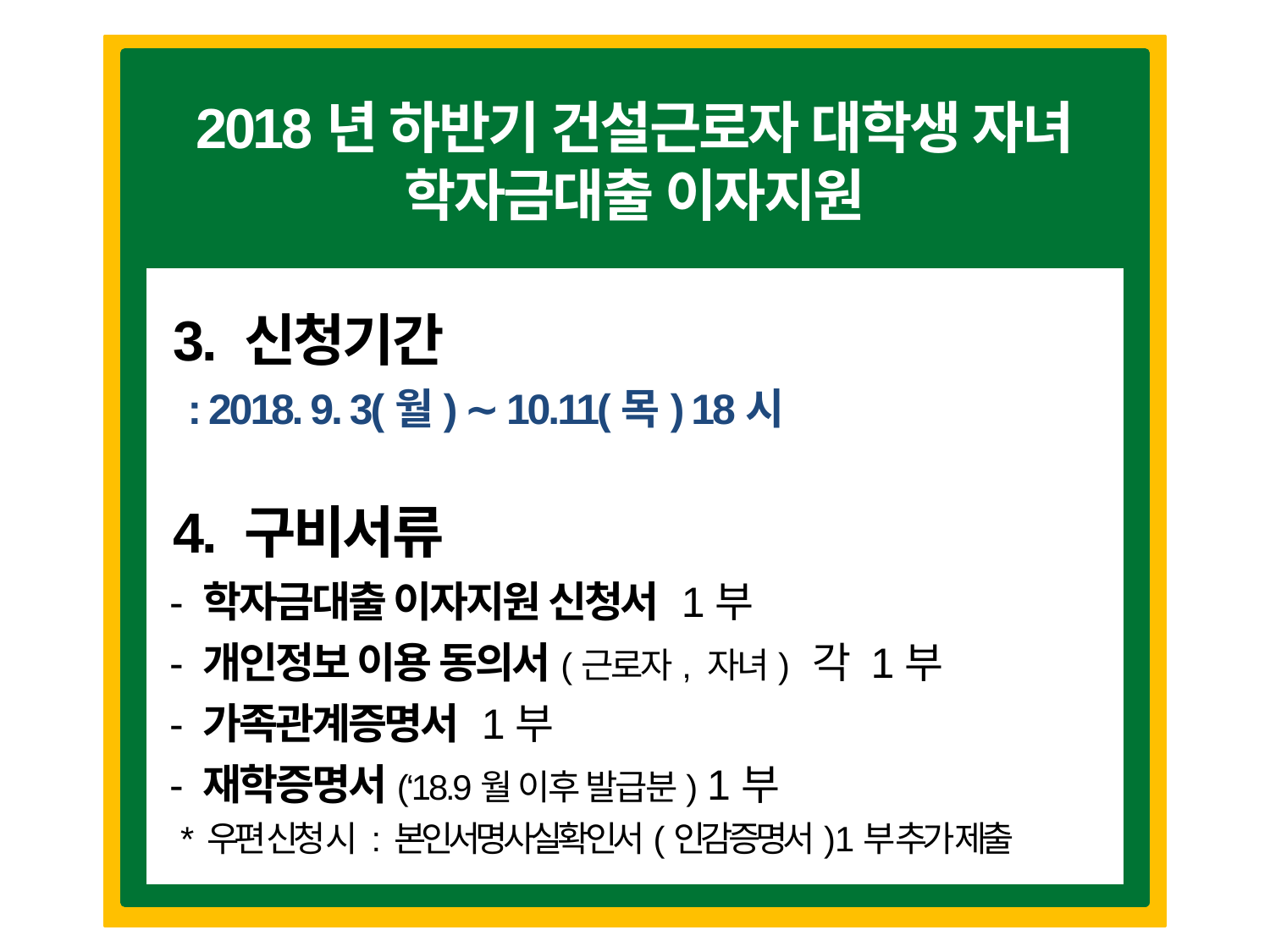

2018년 하반기 건설근로자 대학생 자녀
학자금대출 이자지원

 3. 신청기간
   : 2018. 9. 3(월) ∼ 10.11(목) 18시

 4. 구비서류
 - 학자금대출 이자지원 신청서 1부
 - 개인정보 이용 동의서(근로자, 자녀)  각 1부
 - 가족관계증명서 1부
 - 재학증명서(‘18.9월 이후 발급분) 1부
    * 우편 신청 시 : 본인서명사실확인서(인감증명서) 1부 추가 제출